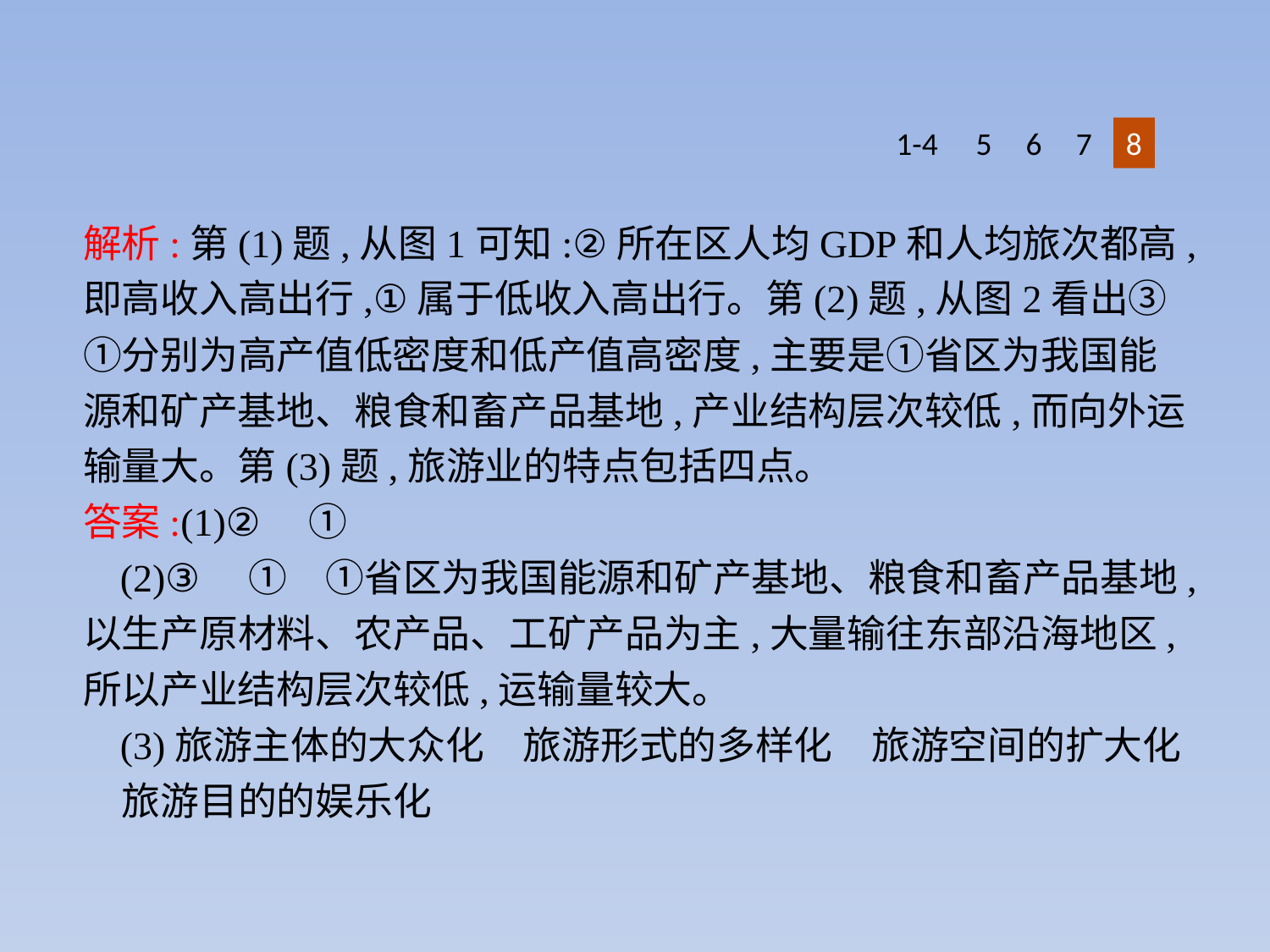

1-4
5
6
7
8
解析:第(1)题,从图1可知:②所在区人均GDP和人均旅次都高,即高收入高出行,①属于低收入高出行。第(2)题,从图2看出③①分别为高产值低密度和低产值高密度,主要是①省区为我国能源和矿产基地、粮食和畜产品基地,产业结构层次较低,而向外运输量大。第(3)题,旅游业的特点包括四点。
答案:(1)②　①
(2)③　①　①省区为我国能源和矿产基地、粮食和畜产品基地,以生产原材料、农产品、工矿产品为主,大量输往东部沿海地区,所以产业结构层次较低,运输量较大。
(3)旅游主体的大众化　旅游形式的多样化　旅游空间的扩大化　旅游目的的娱乐化